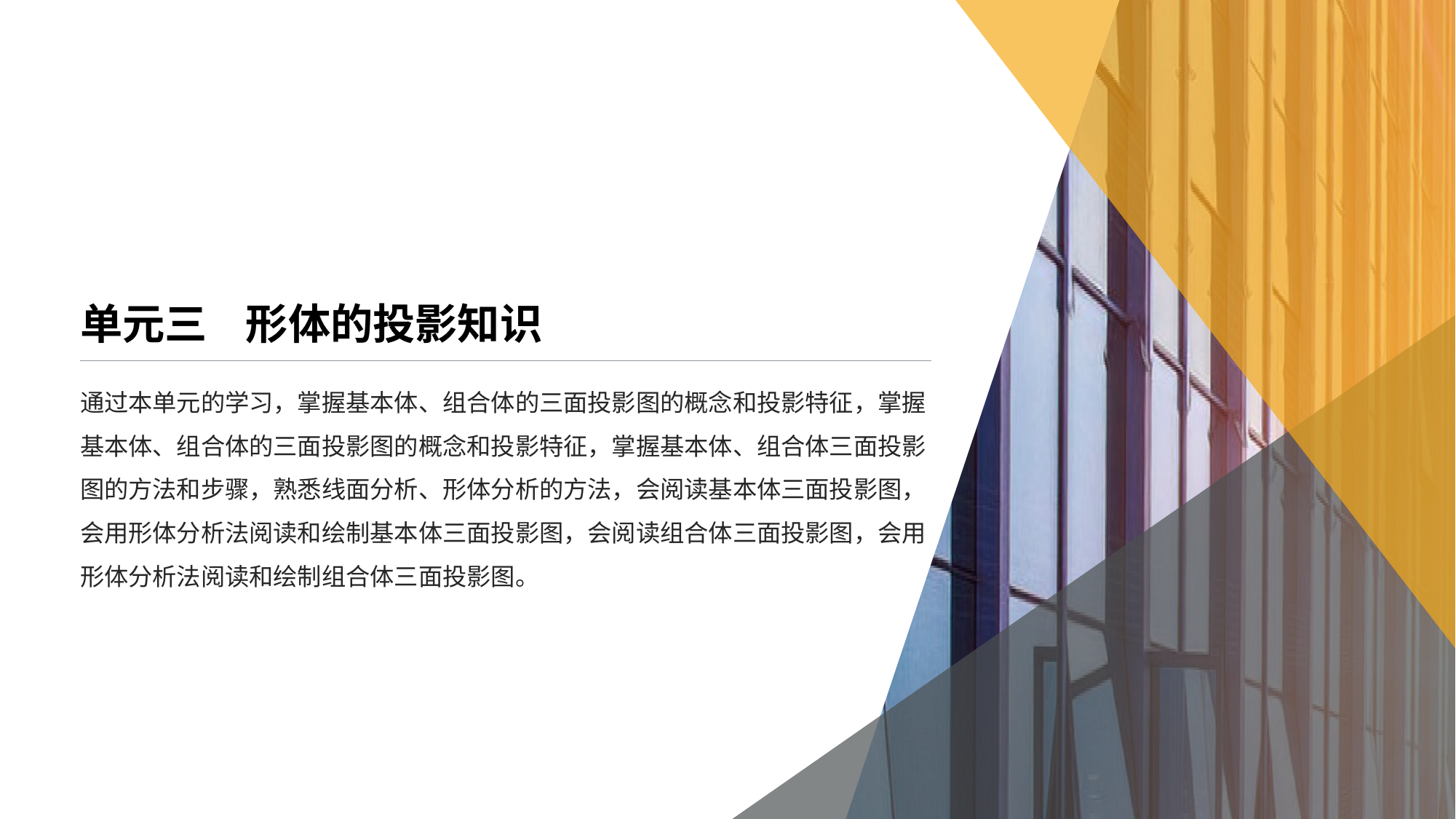

# 单元三    形体的投影知识
通过本单元的学习，掌握基本体、组合体的三面投影图的概念和投影特征，掌握基本体、组合体的三面投影图的概念和投影特征，掌握基本体、组合体三面投影图的方法和步骤，熟悉线面分析、形体分析的方法，会阅读基本体三面投影图，会用形体分析法阅读和绘制基本体三面投影图，会阅读组合体三面投影图，会用形体分析法阅读和绘制组合体三面投影图。